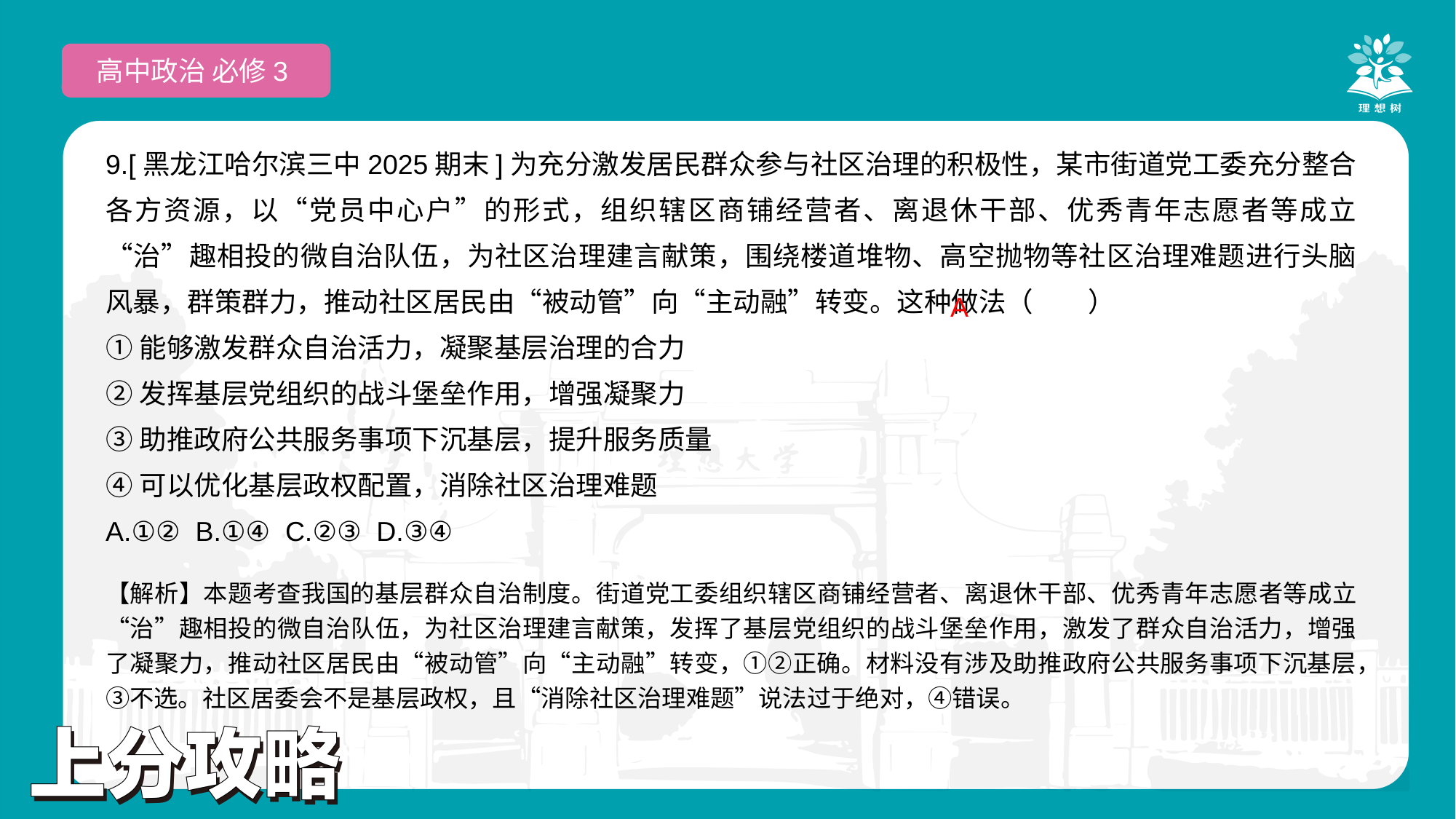

高中政治 必修3
9.[黑龙江哈尔滨三中2025期末]为充分激发居民群众参与社区治理的积极性，某市街道党工委充分整合各方资源，以“党员中心户”的形式，组织辖区商铺经营者、离退休干部、优秀青年志愿者等成立“治”趣相投的微自治队伍，为社区治理建言献策，围绕楼道堆物、高空抛物等社区治理难题进行头脑风暴，群策群力，推动社区居民由“被动管”向“主动融”转变。这种做法（　　）
①能够激发群众自治活力，凝聚基层治理的合力
②发挥基层党组织的战斗堡垒作用，增强凝聚力
③助推政府公共服务事项下沉基层，提升服务质量
④可以优化基层政权配置，消除社区治理难题
A.①②  B.①④  C.②③  D.③④
 A
【解析】本题考查我国的基层群众自治制度。街道党工委组织辖区商铺经营者、离退休干部、优秀青年志愿者等成立“治”趣相投的微自治队伍，为社区治理建言献策，发挥了基层党组织的战斗堡垒作用，激发了群众自治活力，增强了凝聚力，推动社区居民由“被动管”向“主动融”转变，①②正确。材料没有涉及助推政府公共服务事项下沉基层，③不选。社区居委会不是基层政权，且“消除社区治理难题”说法过于绝对，④错误。